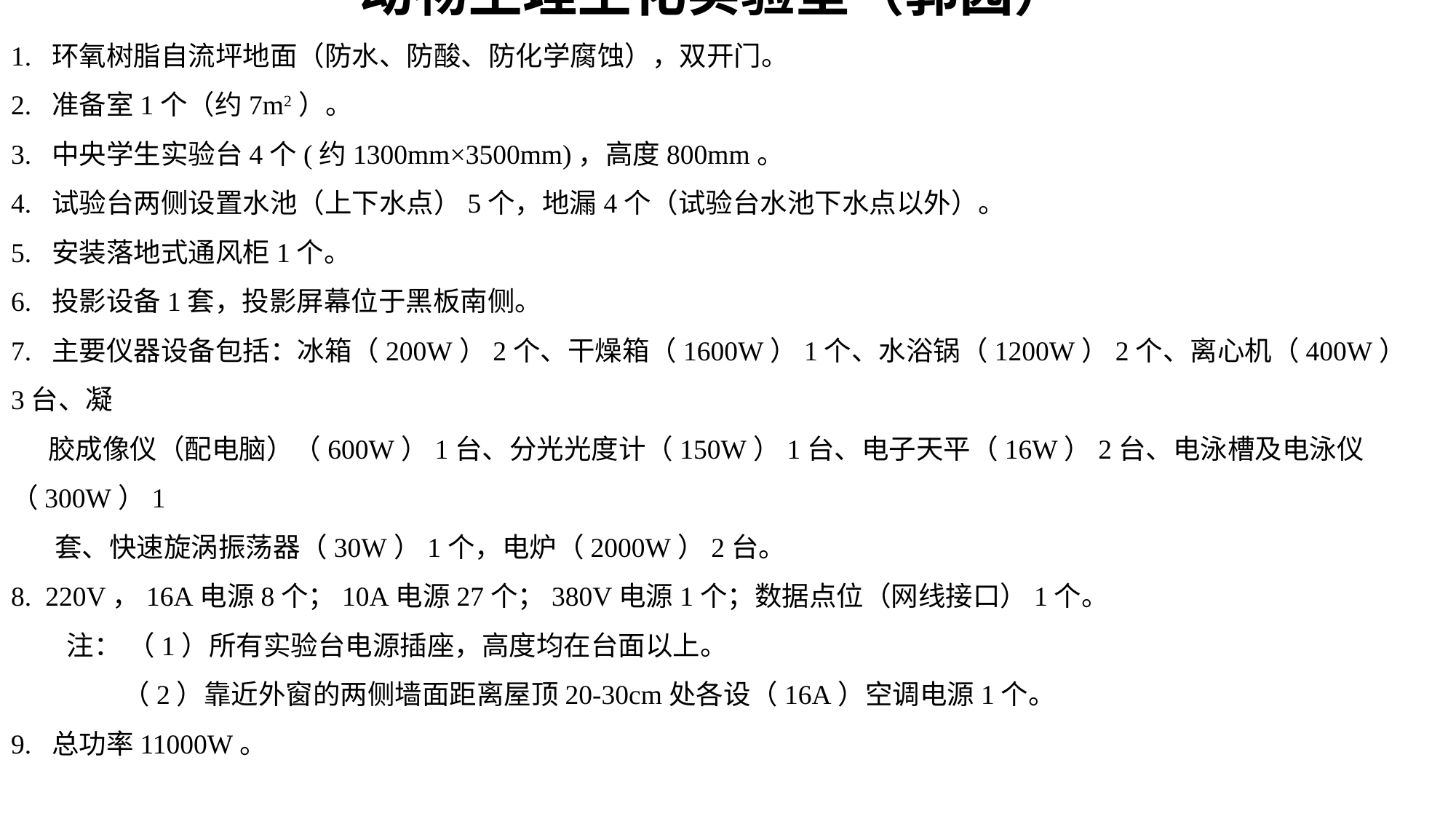

动物生理生化实验室（郭园）
1.  环氧树脂自流坪地面（防水、防酸、防化学腐蚀），双开门。
2.  准备室1个（约7m2）。
3.  中央学生实验台4个(约1300mm×3500mm)，高度800mm。
4.  试验台两侧设置水池（上下水点）5个，地漏4个（试验台水池下水点以外）。
5.  安装落地式通风柜1个。
6.  投影设备1套，投影屏幕位于黑板南侧。
7.  主要仪器设备包括：冰箱（200W）2个、干燥箱（1600W）1个、水浴锅（1200W）2个、离心机（400W）3台、凝
     胶成像仪（配电脑）（600W）1台、分光光度计（150W）1台、电子天平（16W）2台、电泳槽及电泳仪（300W）1
      套、快速旋涡振荡器（30W）1个，电炉（2000W）2台。
8.  220V，16A电源8个；10A电源27个；380V电源1个；数据点位（网线接口）1个。
        注： （1）所有实验台电源插座，高度均在台面以上。
                 （2）靠近外窗的两侧墙面距离屋顶20-30cm处各设（16A）空调电源1个。
9.  总功率11000W。